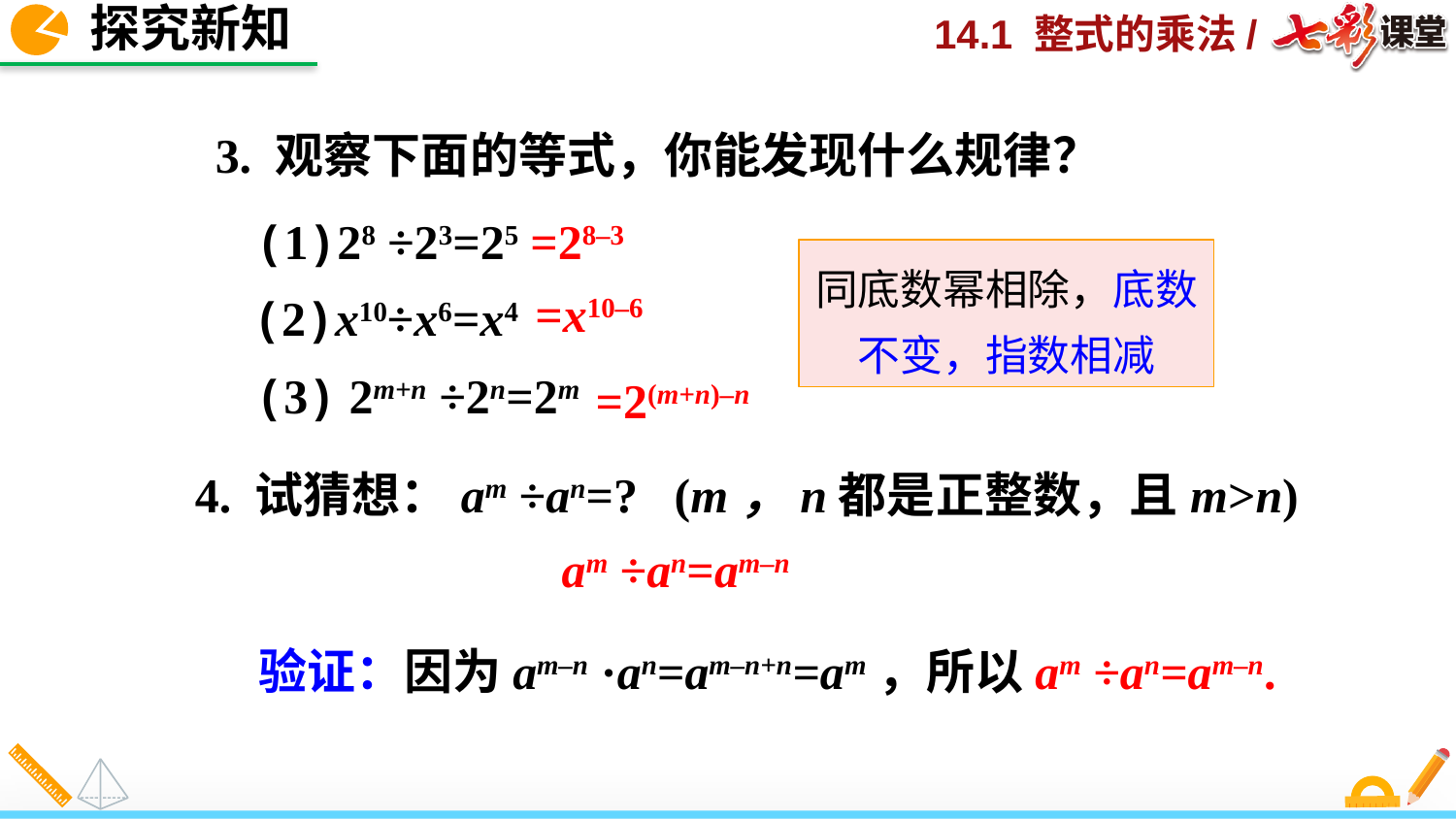

探究新知

3. 观察下面的等式，你能发现什么规律？
(1)28 ÷23=25
=28–3
同底数幂相除，底数不变，指数相减
=x10–6
(2)x10÷x6=x4
(3) 2m+n ÷2n=2m
=2(m+n)–n
4. 试猜想：am ÷an=?   (m，n都是正整数，且m>n)
am ÷an=am–n
验证：因为am–n ·an=am–n+n=am，所以am ÷an=am–n.